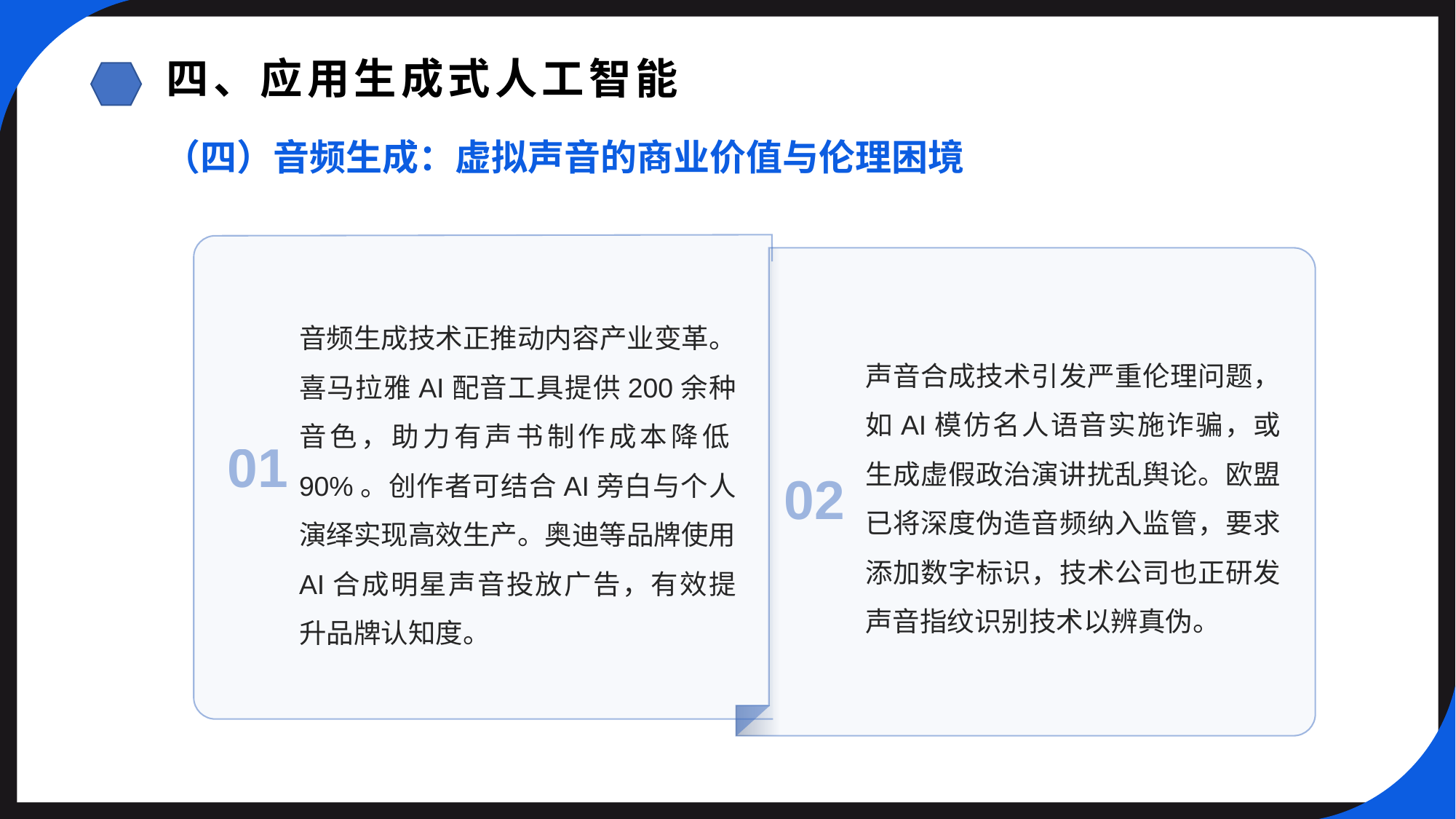

四、应用生成式人工智能
（四）音频生成：虚拟声音的商业价值与伦理困境

音频生成技术正推动内容产业变革。喜马拉雅AI配音工具提供200余种音色，助力有声书制作成本降低90%。创作者可结合AI旁白与个人演绎实现高效生产。奥迪等品牌使用AI合成明星声音投放广告，有效提升品牌认知度。
声音合成技术引发严重伦理问题，如AI模仿名人语音实施诈骗，或生成虚假政治演讲扰乱舆论。欧盟已将深度伪造音频纳入监管，要求添加数字标识，技术公司也正研发声音指纹识别技术以辨真伪。
01
02